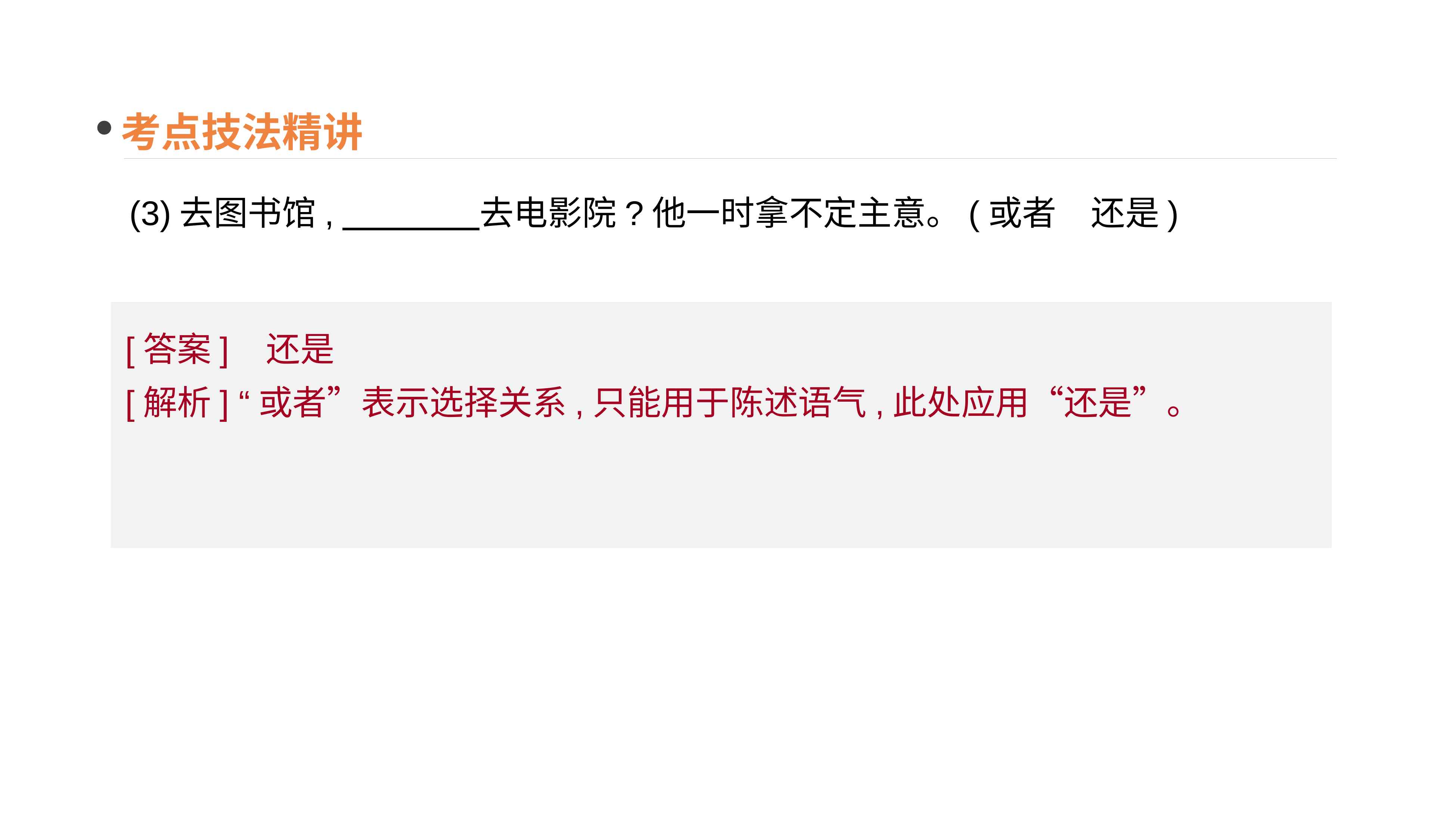

考点技法精讲

(3)去图书馆,　　　　去电影院?他一时拿不定主意。(或者　还是)

[答案]   还是
[解析] “或者”表示选择关系,只能用于陈述语气,此处应用“还是”。